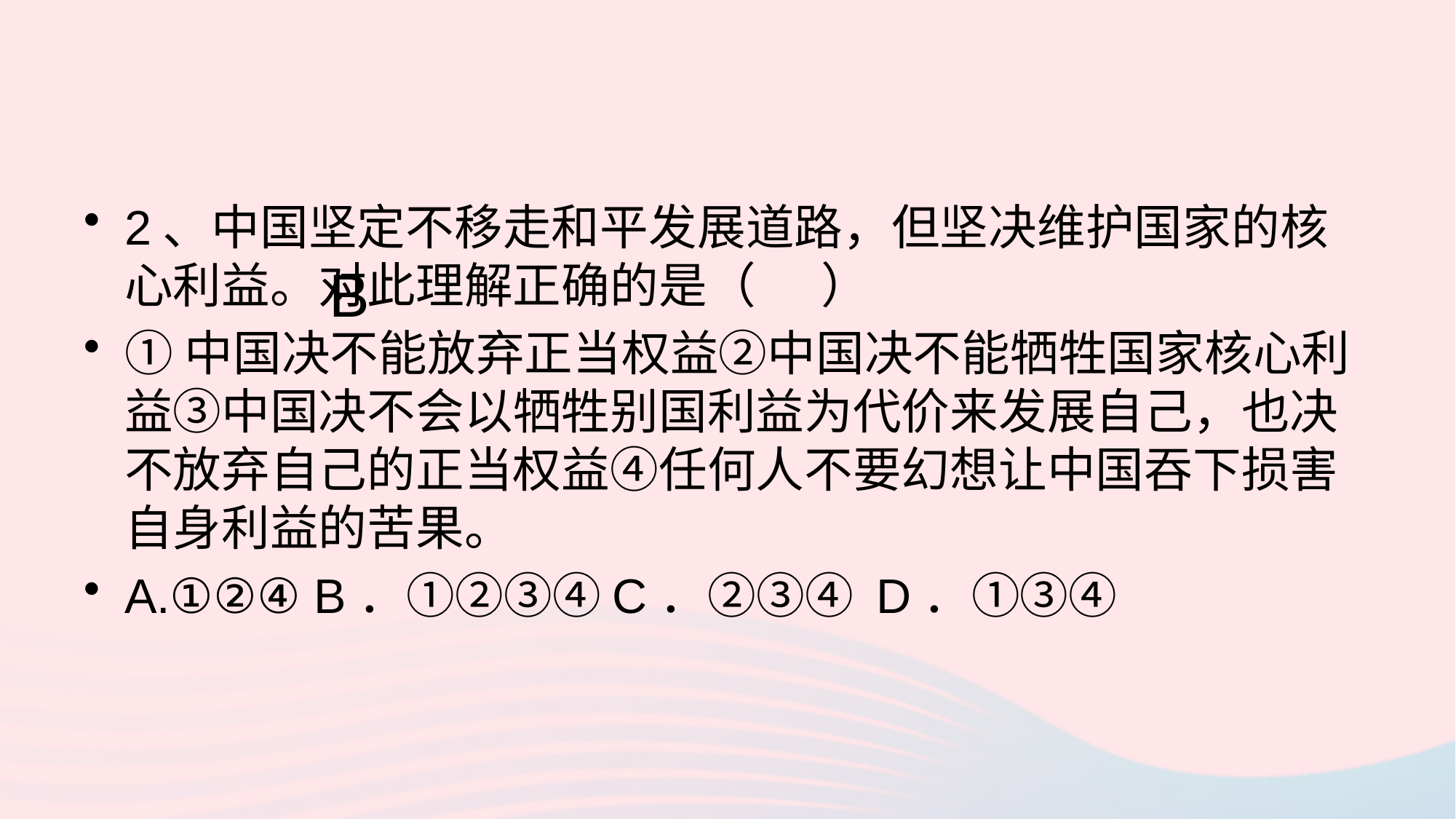

2、中国坚定不移走和平发展道路，但坚决维护国家的核心利益。对此理解正确的是（      ）
①中国决不能放弃正当权益②中国决不能牺牲国家核心利益③中国决不会以牺牲别国利益为代价来发展自己，也决不放弃自己的正当权益④任何人不要幻想让中国吞下损害自身利益的苦果。
A.①②④ B．①②③④C．②③④ D．①③④
B